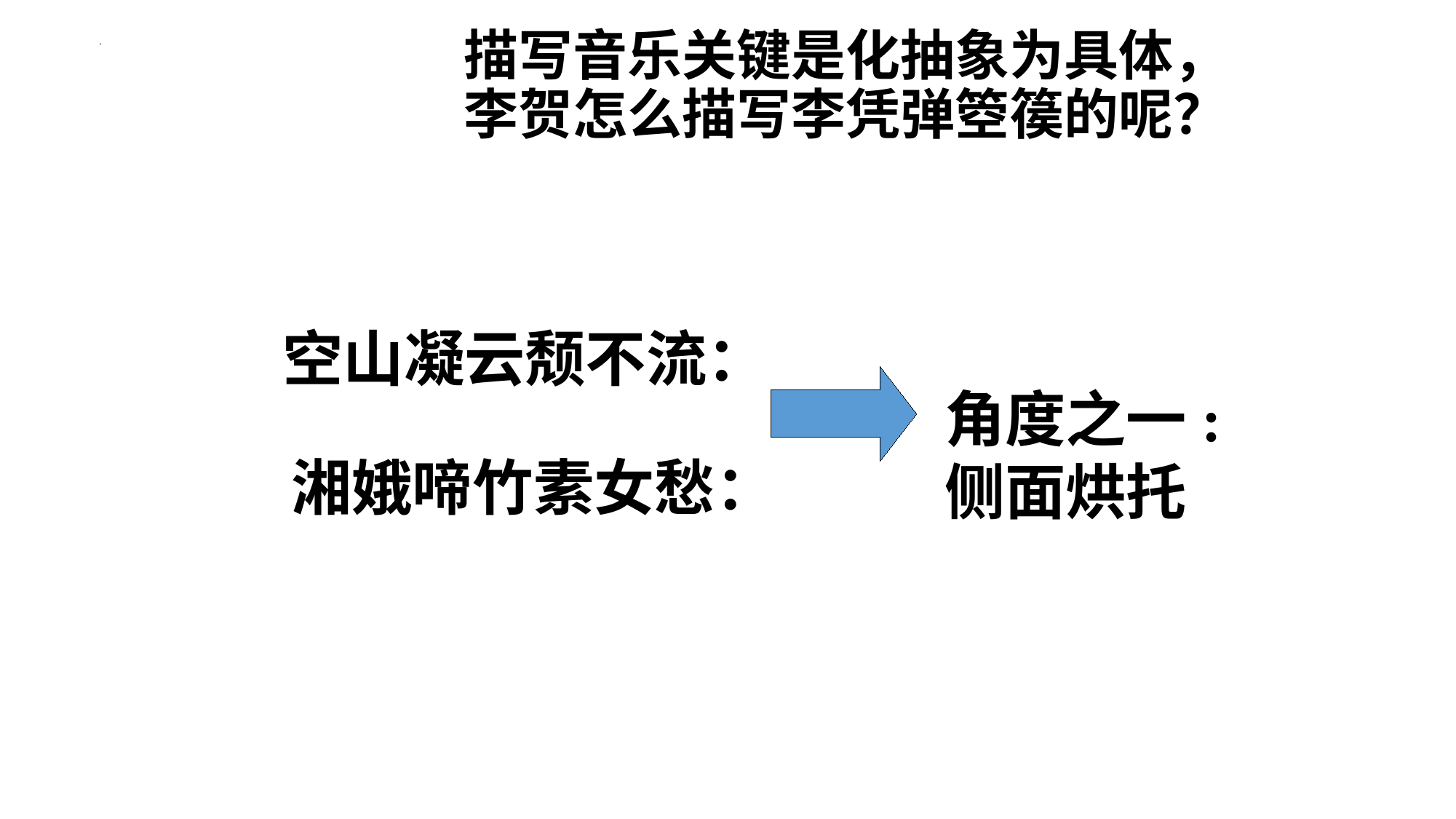

# 描写音乐关键是化抽象为具体，李贺怎么描写李凭弹箜篌的呢？
空山凝云颓不流：

角度之一:侧面烘托

湘娥啼竹素女愁：